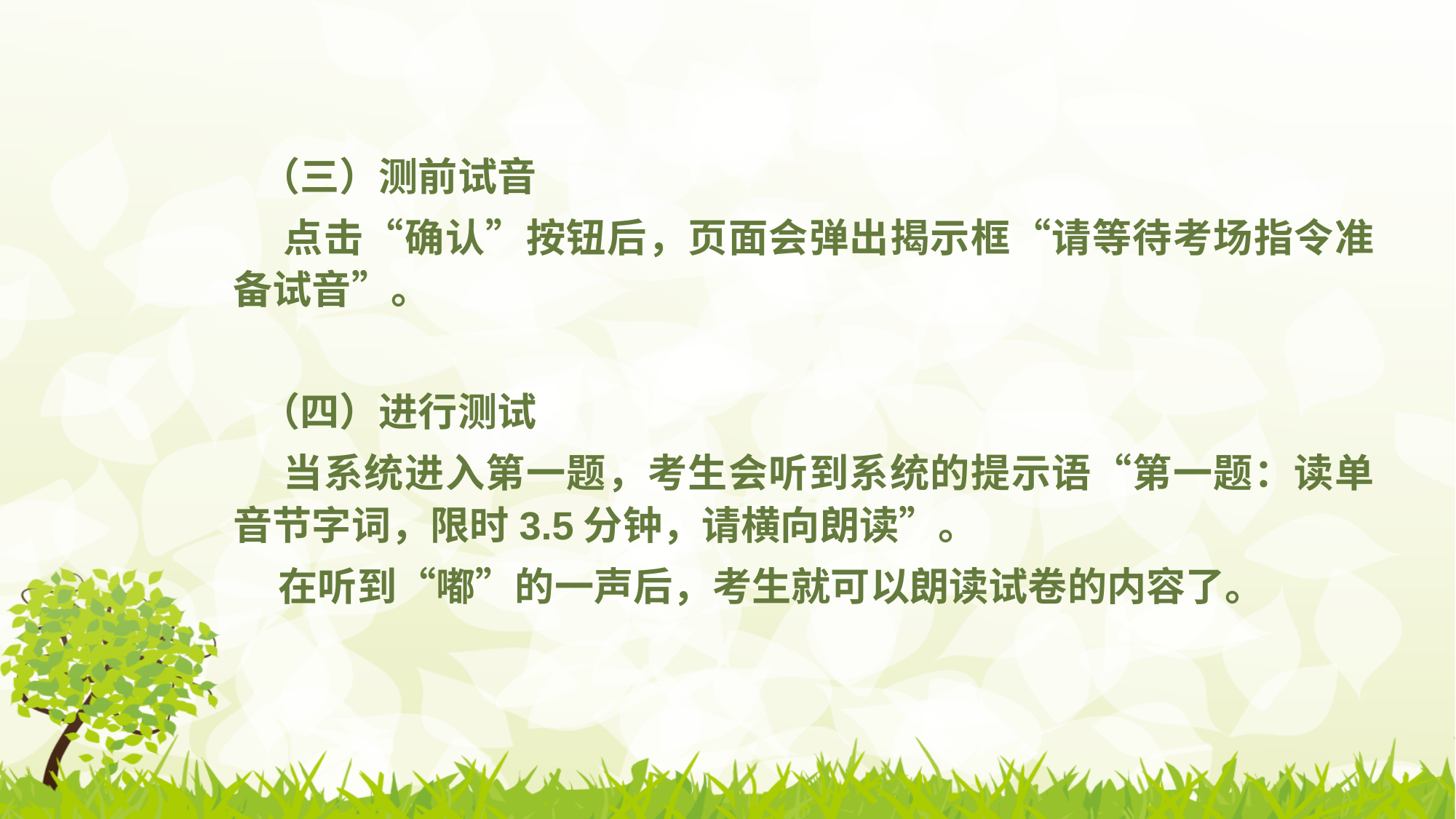

（三）测前试音
    点击“确认”按钮后，页面会弹出揭示框“请等待考场指令准备试音”。

  （四）进行测试
    当系统进入第一题，考生会听到系统的提示语“第一题：读单音节字词，限时3.5分钟，请横向朗读”。
    在听到“嘟”的一声后，考生就可以朗读试卷的内容了。